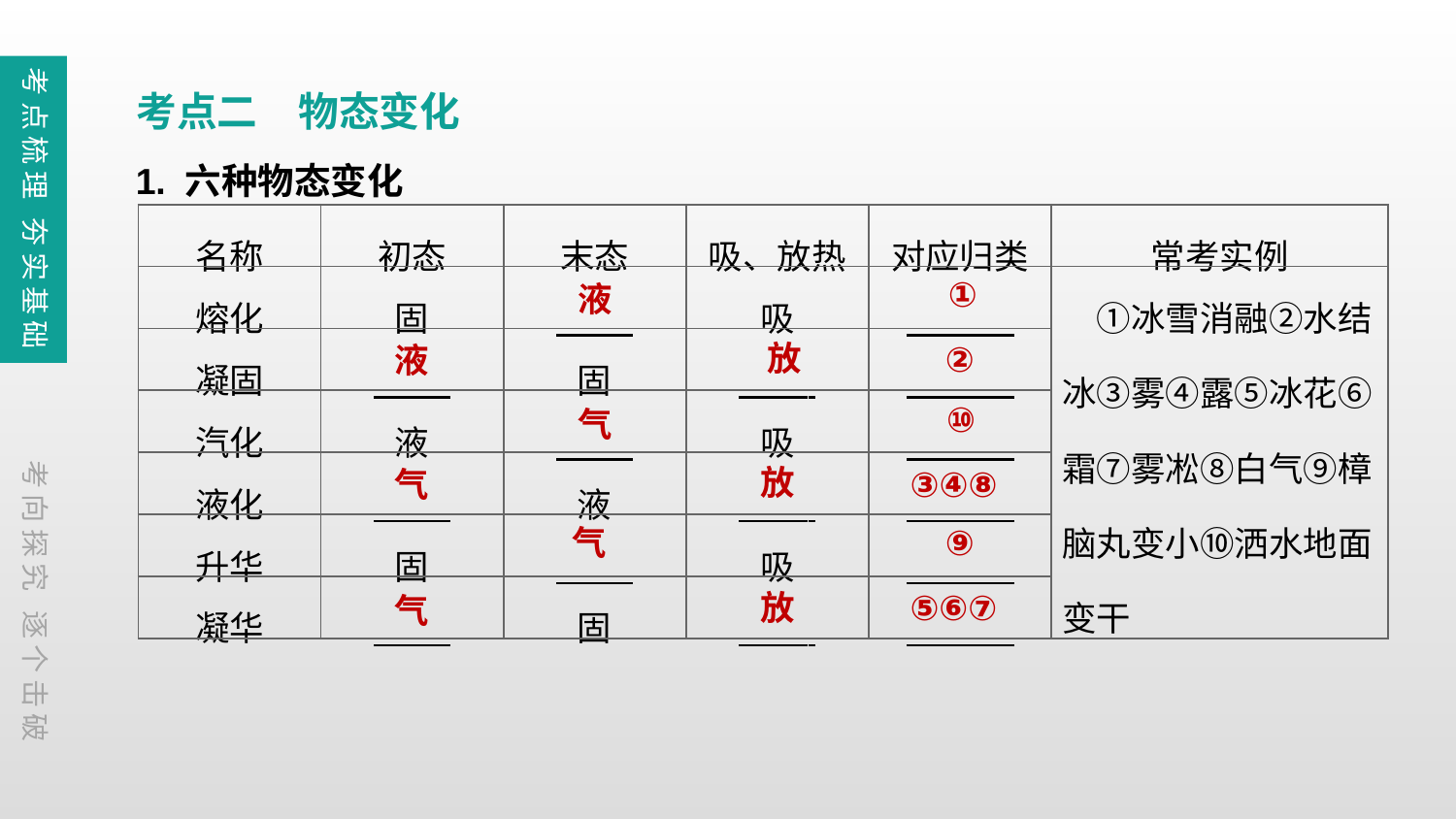

考点梳理 夯实基础
考点二　物态变化
1. 六种物态变化
| 名称 | 初态 | 末态 | 吸、放热 | 对应归类 | 常考实例 |
| --- | --- | --- | --- | --- | --- |
| 熔化 | 固 |  | 吸 |  | ①冰雪消融②水结冰③雾④露⑤冰花⑥霜⑦雾凇⑧白气⑨樟脑丸变小⑩洒水地面变干 |
| 凝固 |  | 固 |  |  |  |
| 汽化 | 液 |  | 吸 |  |  |
| 液化 |  | 液 |  |  |  |
| 升华 | 固 |  | 吸 |  |  |
| 凝华 |  | 固 |  |  |  |
①
液
放
②
液
⑩
气
考向探究 逐个击破
放
③④⑧
气
⑨
气
放
⑤⑥⑦
气